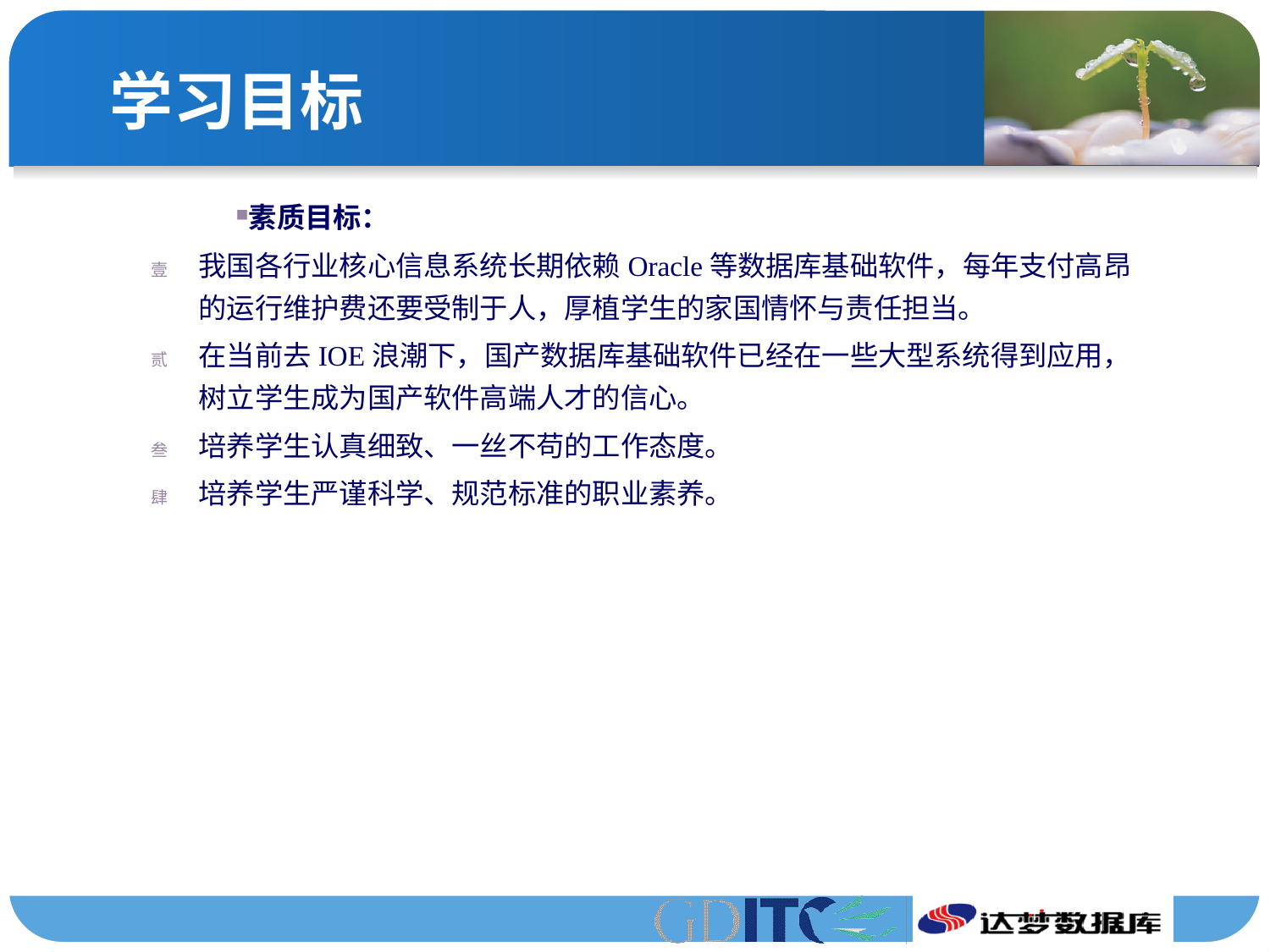

# 学习目标
素质目标：
我国各行业核心信息系统长期依赖Oracle等数据库基础软件，每年支付高昂的运行维护费还要受制于人，厚植学生的家国情怀与责任担当。
在当前去IOE浪潮下，国产数据库基础软件已经在一些大型系统得到应用，树立学生成为国产软件高端人才的信心。
培养学生认真细致、一丝不苟的工作态度。
培养学生严谨科学、规范标准的职业素养。